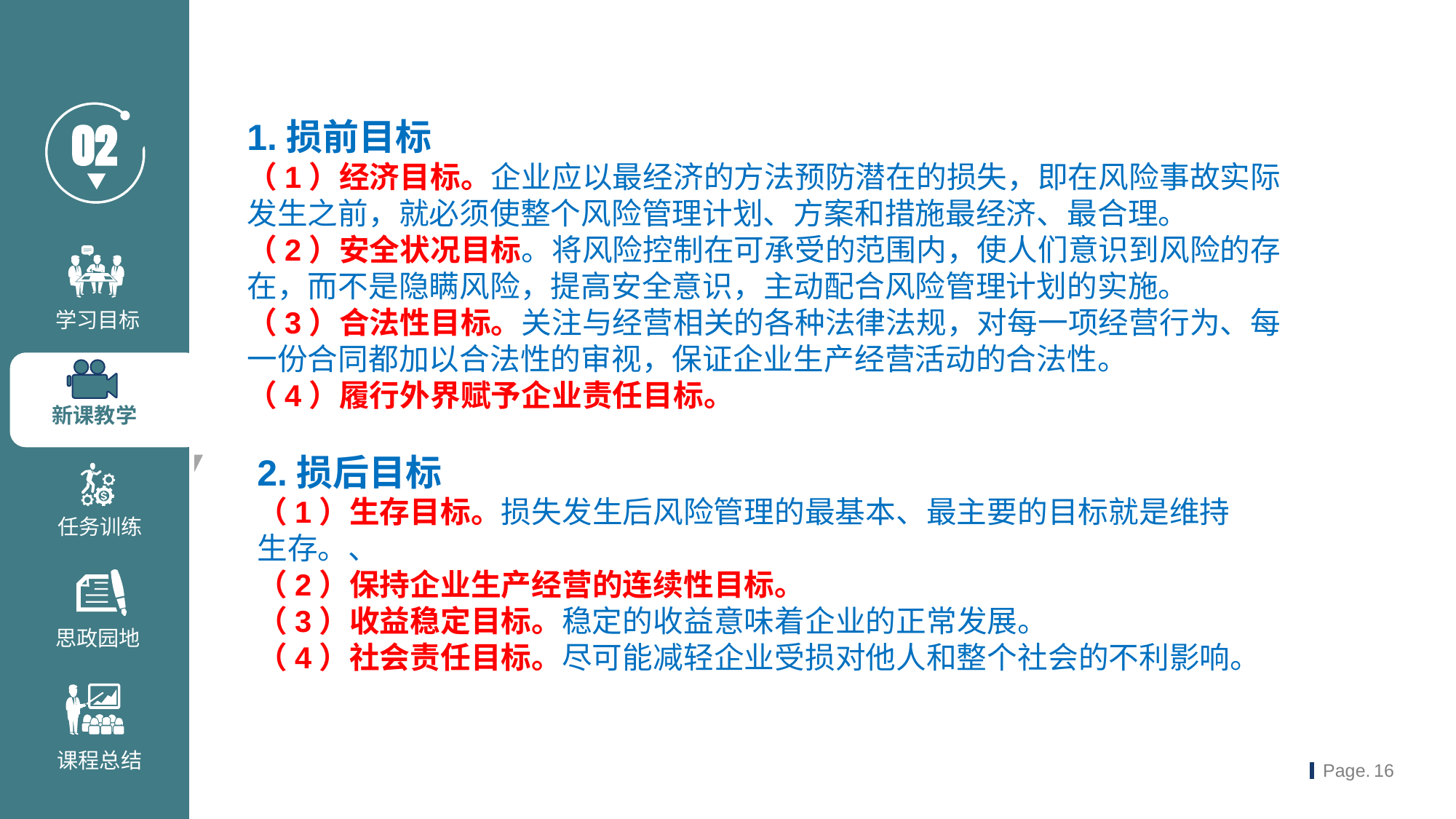

1.损前目标
（1）经济目标。企业应以最经济的方法预防潜在的损失，即在风险事故实际发生之前，就必须使整个风险管理计划、方案和措施最经济、最合理。
（2）安全状况目标。将风险控制在可承受的范围内，使人们意识到风险的存在，而不是隐瞒风险，提高安全意识，主动配合风险管理计划的实施。
（3）合法性目标。关注与经营相关的各种法律法规，对每一项经营行为、每一份合同都加以合法性的审视，保证企业生产经营活动的合法性。
（4）履行外界赋予企业责任目标。
2.损后目标
（1）生存目标。损失发生后风险管理的最基本、最主要的目标就是维持生存。、
（2）保持企业生产经营的连续性目标。
（3）收益稳定目标。稳定的收益意味着企业的正常发展。
（4）社会责任目标。尽可能减轻企业受损对他人和整个社会的不利影响。